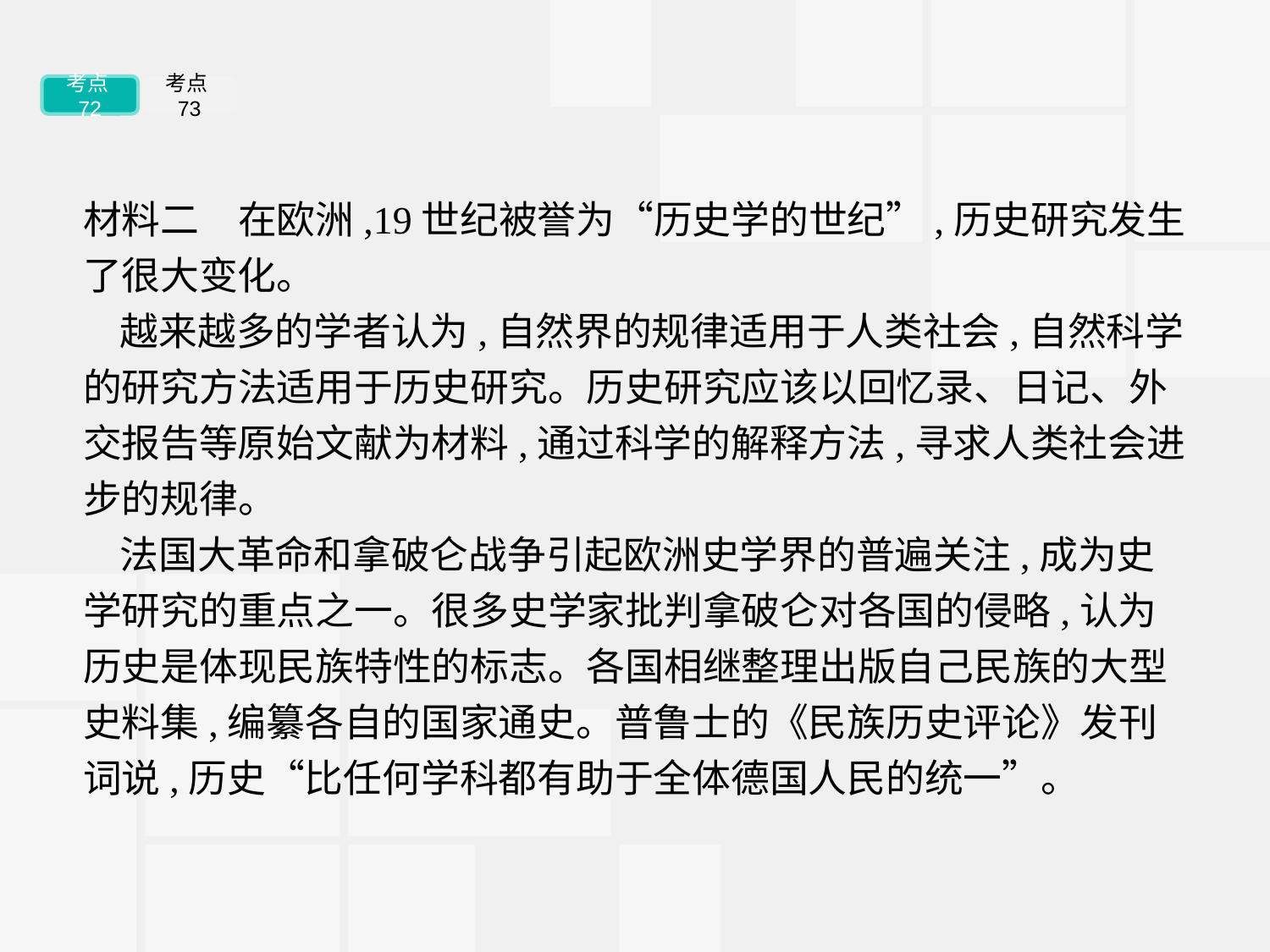

考点72
考点73
材料二　在欧洲,19世纪被誉为“历史学的世纪”,历史研究发生了很大变化。
越来越多的学者认为,自然界的规律适用于人类社会,自然科学的研究方法适用于历史研究。历史研究应该以回忆录、日记、外交报告等原始文献为材料,通过科学的解释方法,寻求人类社会进步的规律。
法国大革命和拿破仑战争引起欧洲史学界的普遍关注,成为史学研究的重点之一。很多史学家批判拿破仑对各国的侵略,认为历史是体现民族特性的标志。各国相继整理出版自己民族的大型史料集,编纂各自的国家通史。普鲁士的《民族历史评论》发刊词说,历史“比任何学科都有助于全体德国人民的统一”。